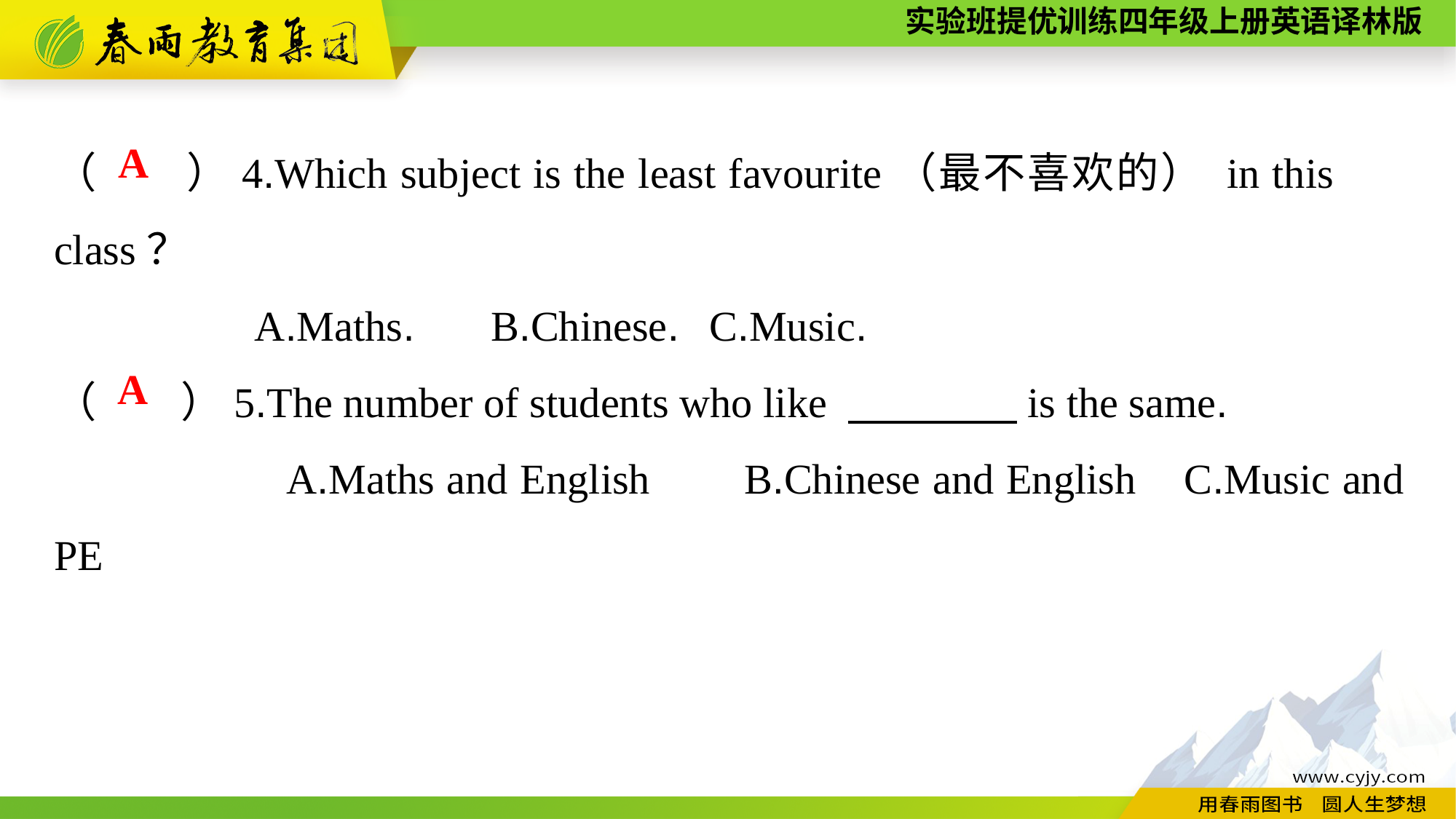

（　　）4.Which subject is the least favourite（最不喜欢的） in this 	class？
                   A.Maths.	B.Chinese.	C.Music.
（　　）5.The number of students who like 　　　　is the same.
                   A.Maths and English	B.Chinese and English	C.Music and PE
A
A